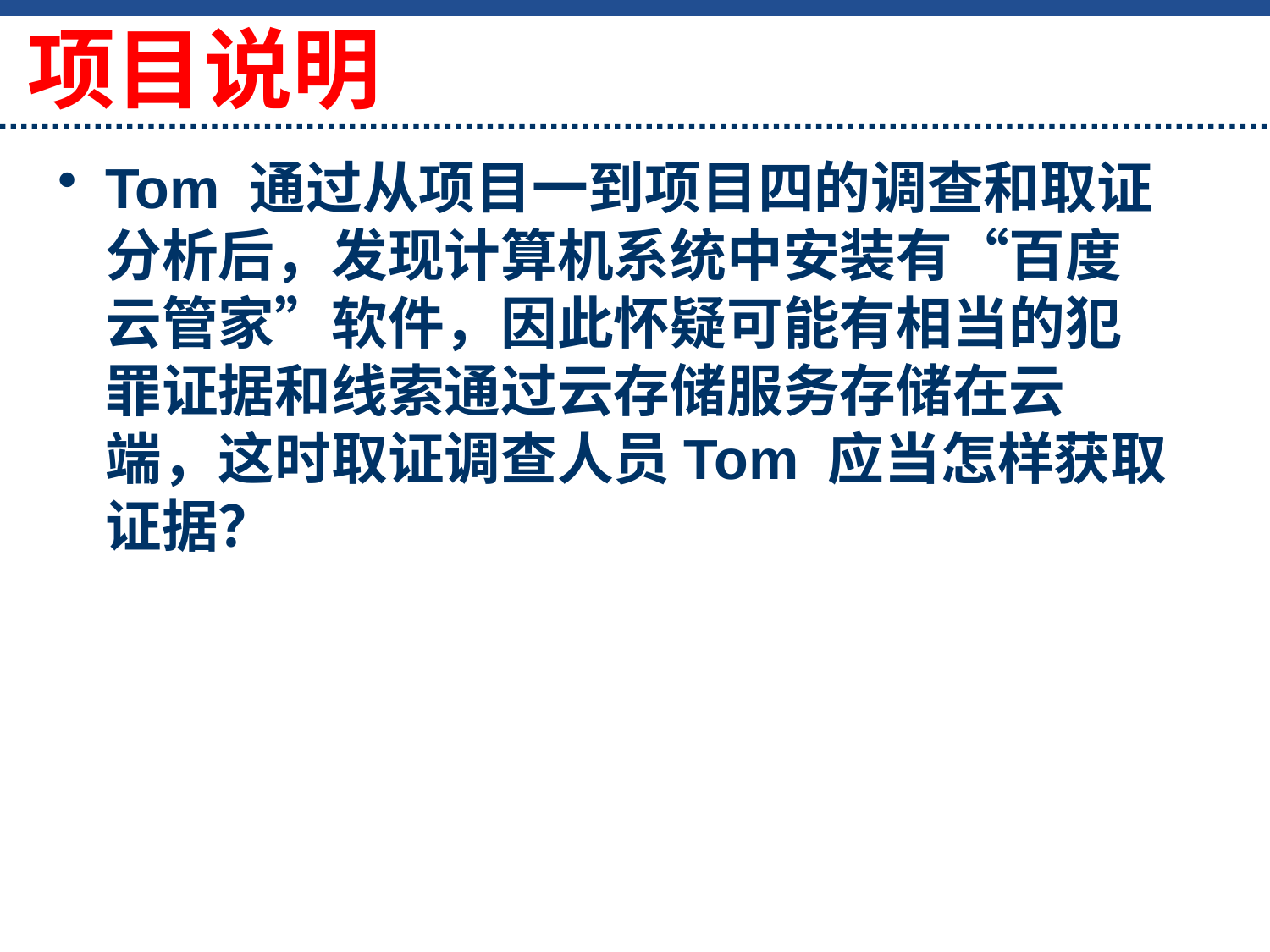

项目说明
Tom 通过从项目一到项目四的调查和取证分析后，发现计算机系统中安装有“百度云管家”软件，因此怀疑可能有相当的犯罪证据和线索通过云存储服务存储在云端，这时取证调查人员Tom 应当怎样获取证据？